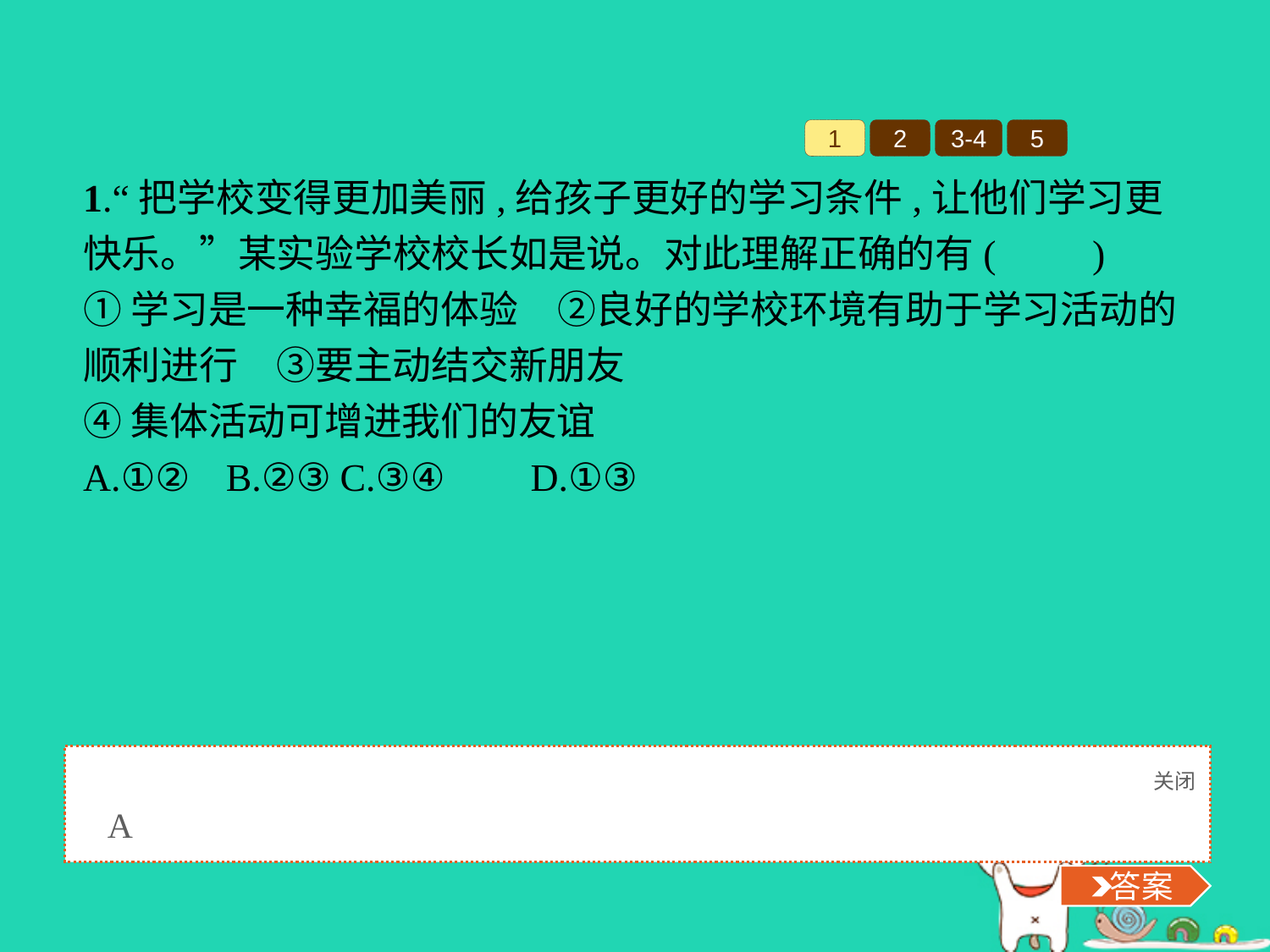

1
2
3-4
5
1.“把学校变得更加美丽,给孩子更好的学习条件,让他们学习更快乐。”某实验学校校长如是说。对此理解正确的有(　　)
①学习是一种幸福的体验　②良好的学校环境有助于学习活动的顺利进行　③要主动结交新朋友
④集体活动可增进我们的友谊
A.①②	B.②③	C.③④	D.①③

关闭
  答案

A
  答案